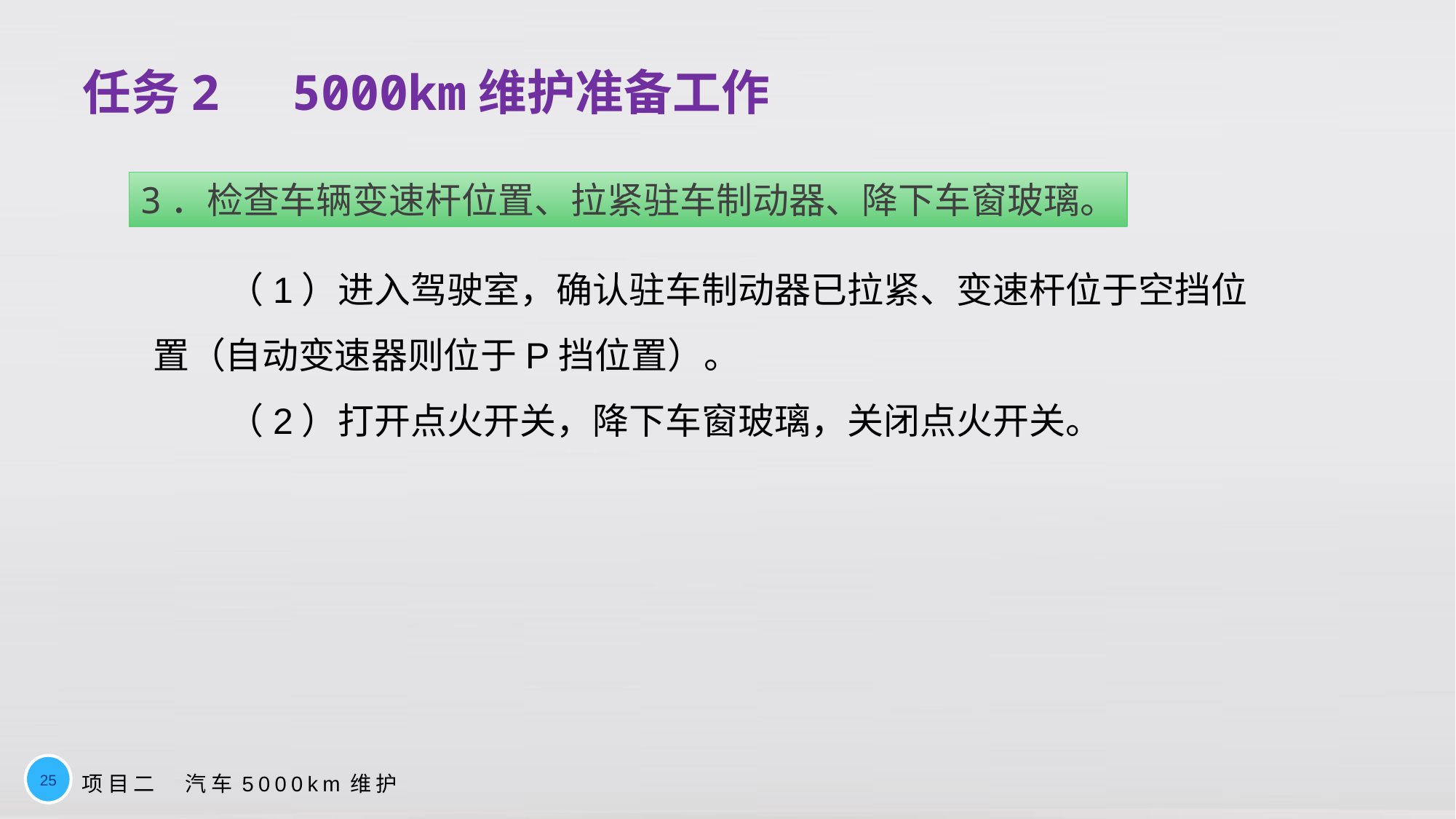

# 任务2　5000km维护准备工作
3．检查车辆变速杆位置、拉紧驻车制动器、降下车窗玻璃。
（1）进入驾驶室，确认驻车制动器已拉紧、变速杆位于空挡位置（自动变速器则位于P挡位置）。
（2）打开点火开关，降下车窗玻璃，关闭点火开关。
25